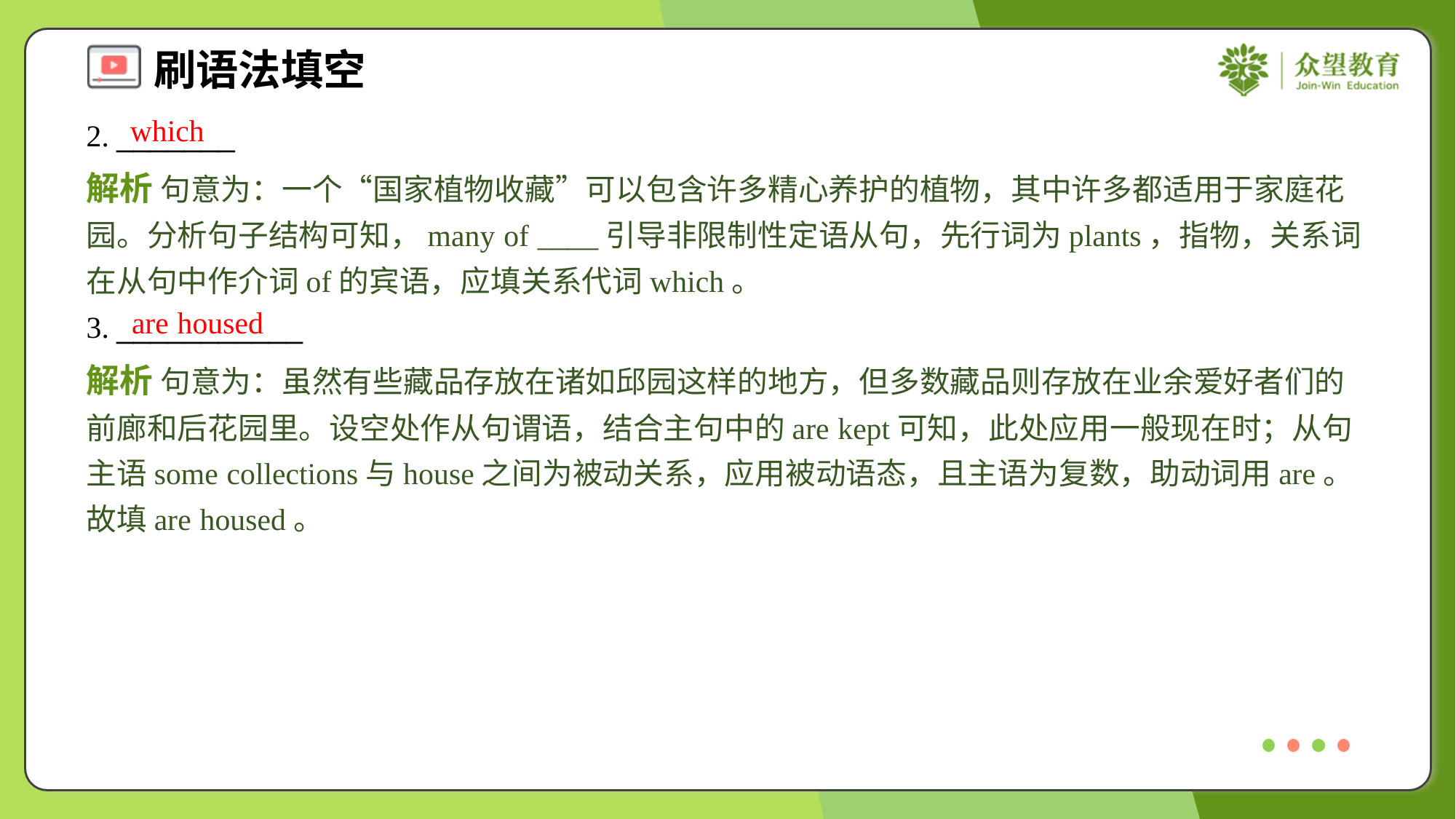

which
2. _______
解析 句意为：一个“国家植物收藏”可以包含许多精心养护的植物，其中许多都适用于家庭花园。分析句子结构可知，many of ____引导非限制性定语从句，先行词为plants，指物，关系词在从句中作介词of的宾语，应填关系代词which。
are housed
3. ___________
解析 句意为：虽然有些藏品存放在诸如邱园这样的地方，但多数藏品则存放在业余爱好者们的前廊和后花园里。设空处作从句谓语，结合主句中的are kept可知，此处应用一般现在时；从句主语some collections与house之间为被动关系，应用被动语态，且主语为复数，助动词用are。故填are housed。